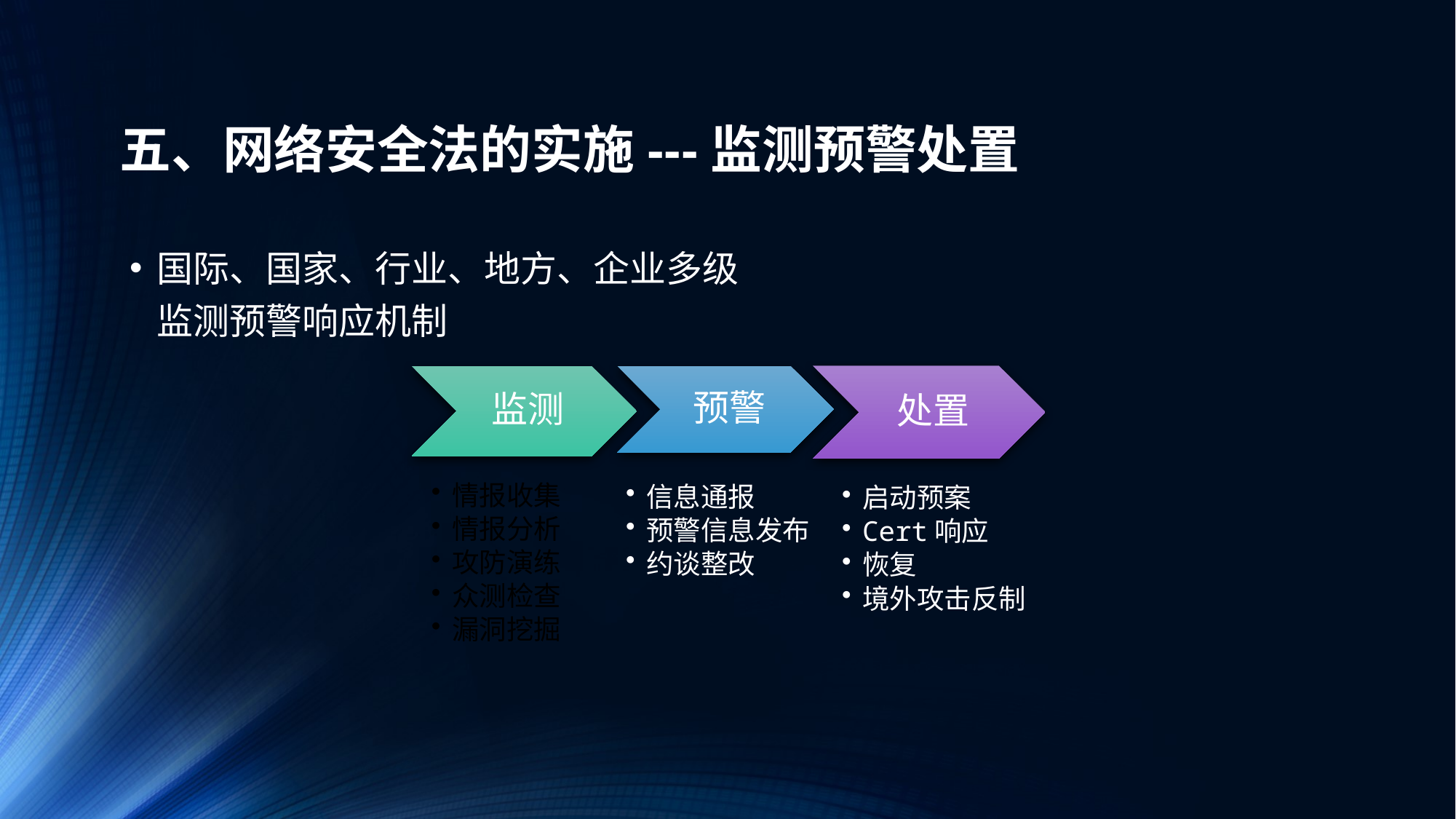

# 五、网络安全法的实施---监测预警处置
国际、国家、行业、地方、企业多级监测预警响应机制

监测
情报收集
情报分析
攻防演练
众测检查
漏洞挖掘
预警
信息通报
预警信息发布
约谈整改

处置
启动预案
Cert响应
恢复
境外攻击反制